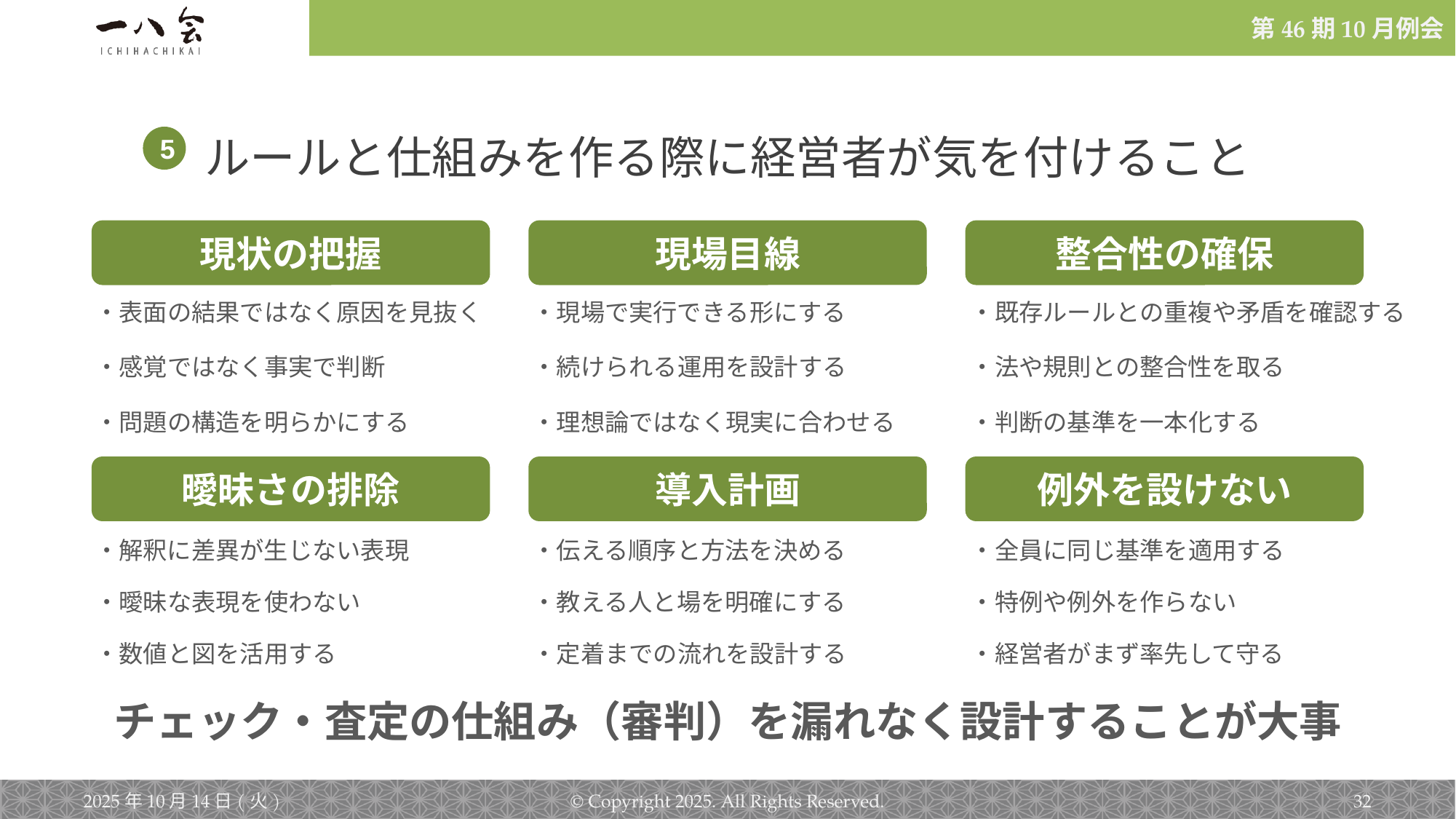

ルールと仕組みを作る際に経営者が気を付けること
5
現状の把握
現場目線
整合性の確保
・表面の結果ではなく原因を見抜く
・現場で実行できる形にする
・既存ルールとの重複や矛盾を確認する
・感覚ではなく事実で判断
・続けられる運用を設計する
・法や規則との整合性を取る
・問題の構造を明らかにする
・理想論ではなく現実に合わせる
・判断の基準を一本化する
曖昧さの排除
導入計画
例外を設けない
・解釈に差異が生じない表現
・伝える順序と方法を決める
・全員に同じ基準を適用する
・曖昧な表現を使わない
・教える人と場を明確にする
・特例や例外を作らない
・数値と図を活用する
・定着までの流れを設計する
・経営者がまず率先して守る
チェック・査定の仕組み（審判）を漏れなく設計することが大事
2025年10月14日(火)
© Copyright 2025. All Rights Reserved.
32